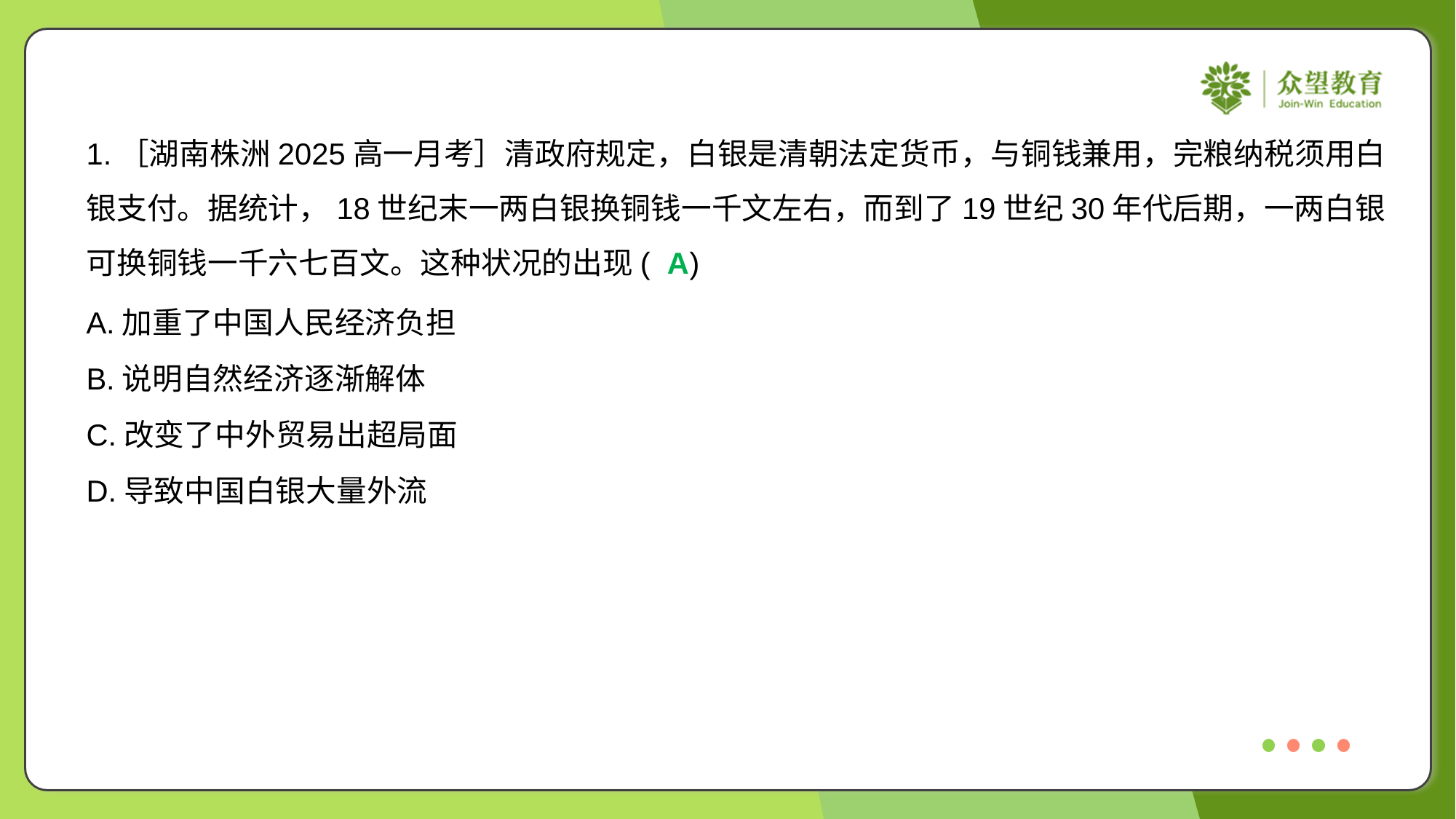

1.［湖南株洲2025高一月考］清政府规定，白银是清朝法定货币，与铜钱兼用，完粮纳税须用白
银支付。据统计，18世纪末一两白银换铜钱一千文左右，而到了19世纪30年代后期，一两白银
可换铜钱一千六七百文。这种状况的出现(     )
A
A.加重了中国人民经济负担
B.说明自然经济逐渐解体
C.改变了中外贸易出超局面
D.导致中国白银大量外流